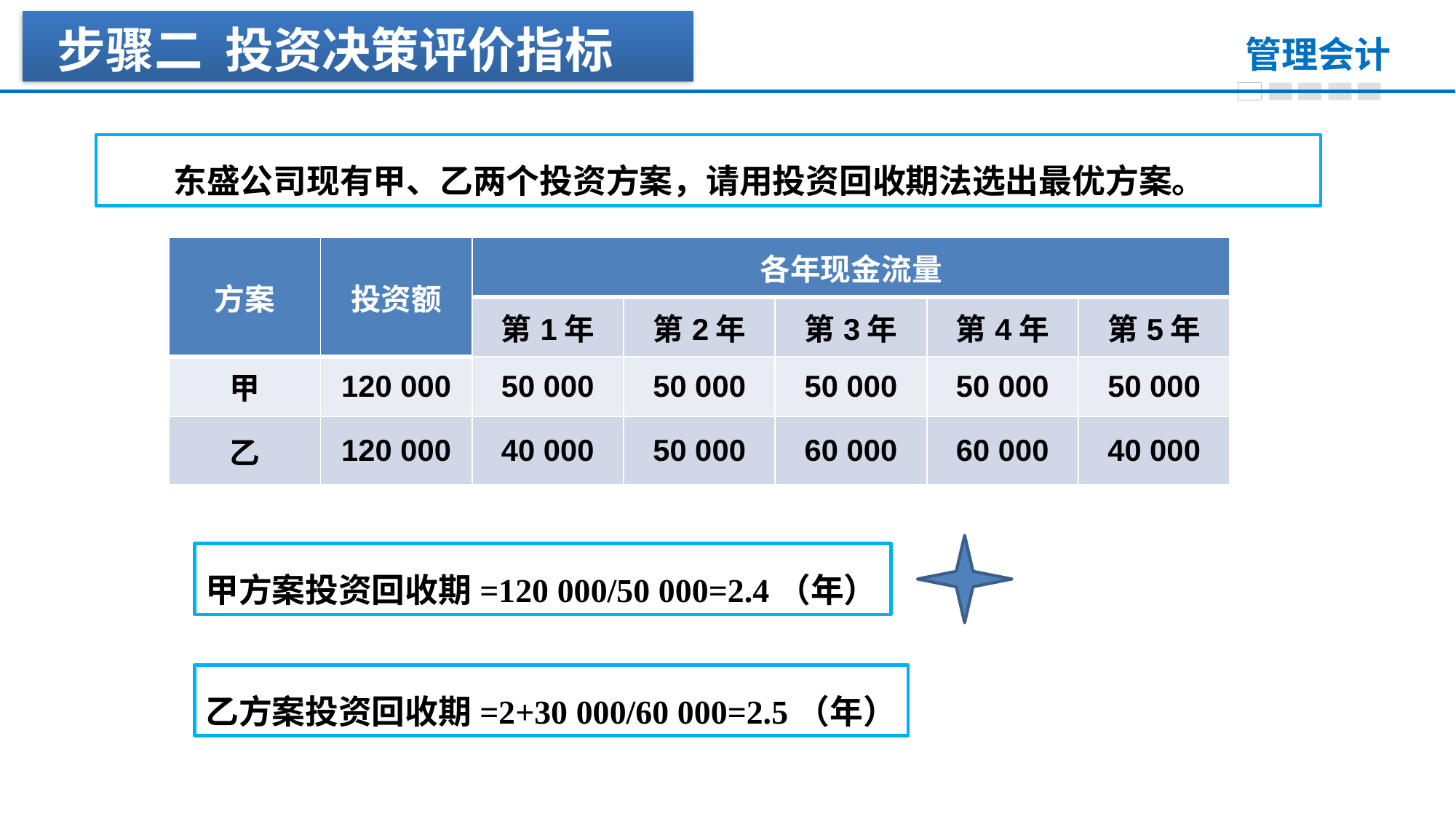

步骤二  投资决策评价指标
　　东盛公司现有甲、乙两个投资方案，请用投资回收期法选出最优方案。
| 方案 | 投资额 | 各年现金流量 |  |  |  |  |
| --- | --- | --- | --- | --- | --- | --- |
|  |  | 第1年 | 第2年 | 第3年 | 第4年 | 第5年 |
| 甲 | 120 000 | 50 000 | 50 000 | 50 000 | 50 000 | 50 000 |
| 乙 | 120 000 | 40 000 | 50 000 | 60 000 | 60 000 | 40 000 |

甲方案投资回收期=120 000/50 000=2.4（年）
乙方案投资回收期=2+30 000/60 000=2.5（年）